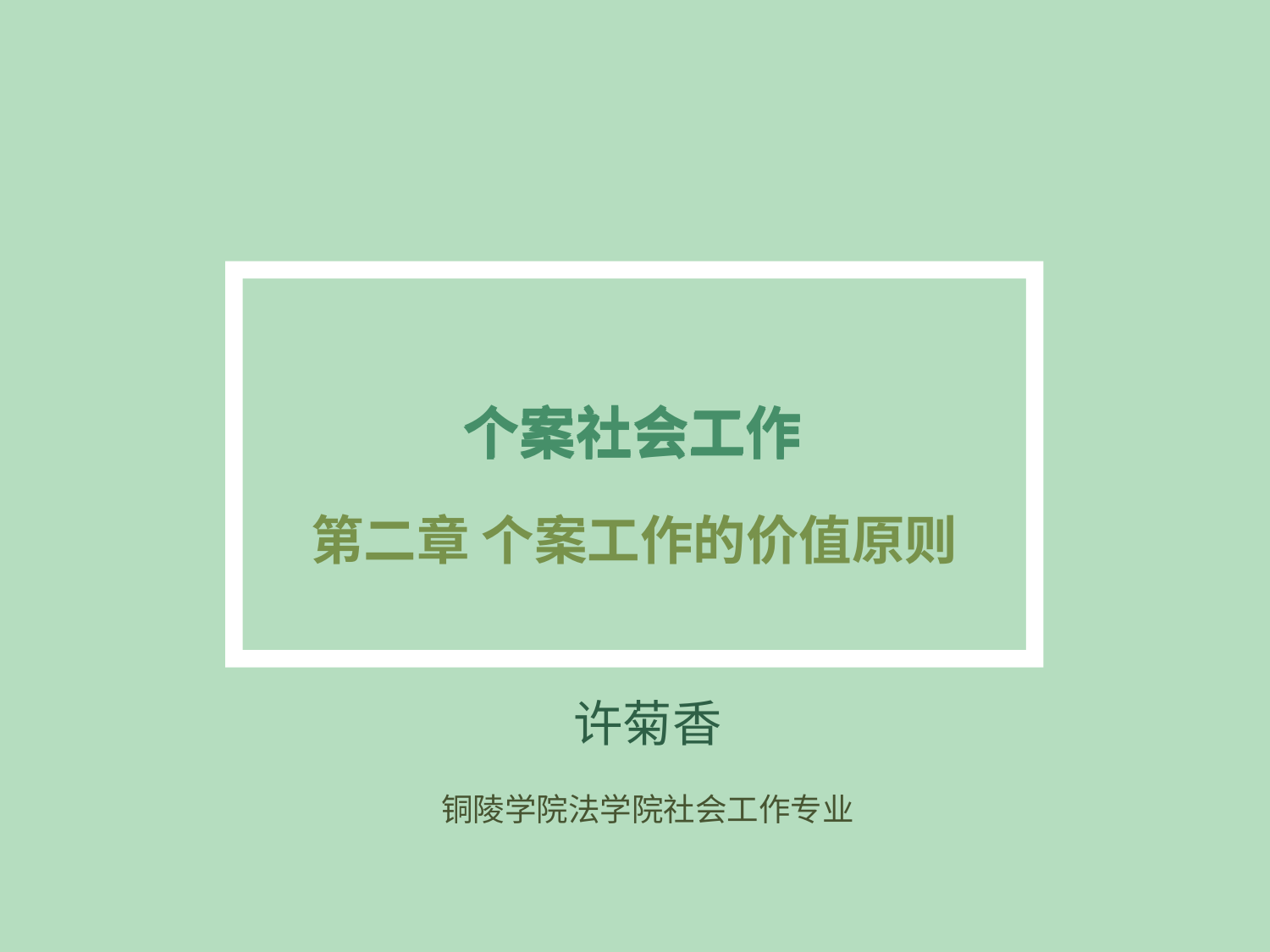

个案社会工作
个案社会工作
第二章 个案工作的价值原则
许菊香

铜陵学院法学院社会工作专业